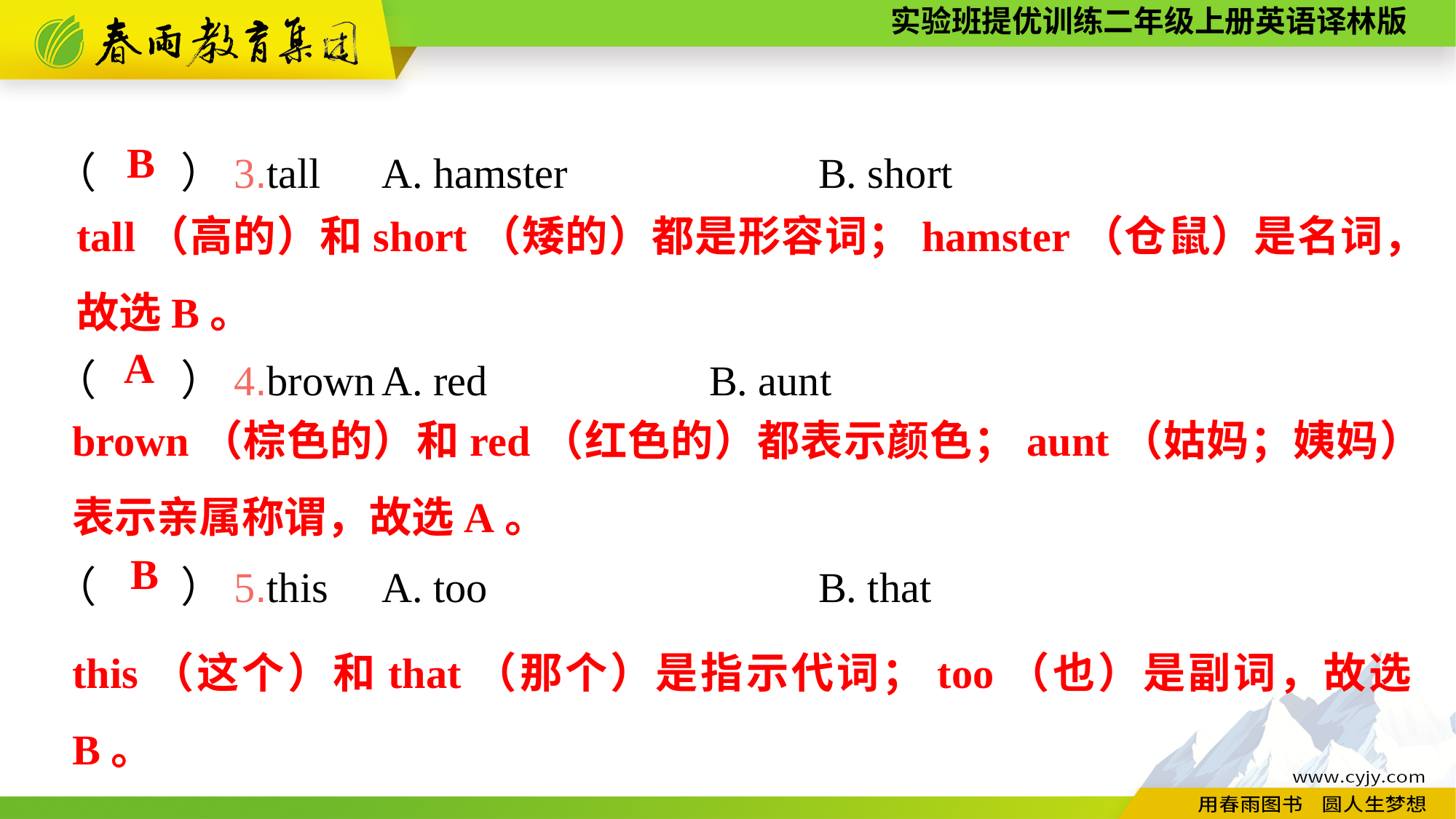

（　　）3.tall	A. hamster			B. short

（　　）4.brown	A. red			B. aunt

（　　）5.this 	A. too 			B. that
 B
tall（高的）和short（矮的）都是形容词；hamster（仓鼠）是名词，故选B。
A
brown（棕色的）和red（红色的）都表示颜色；aunt（姑妈；姨妈）表示亲属称谓，故选A。
B
this（这个）和that（那个）是指示代词；too（也）是副词，故选B。